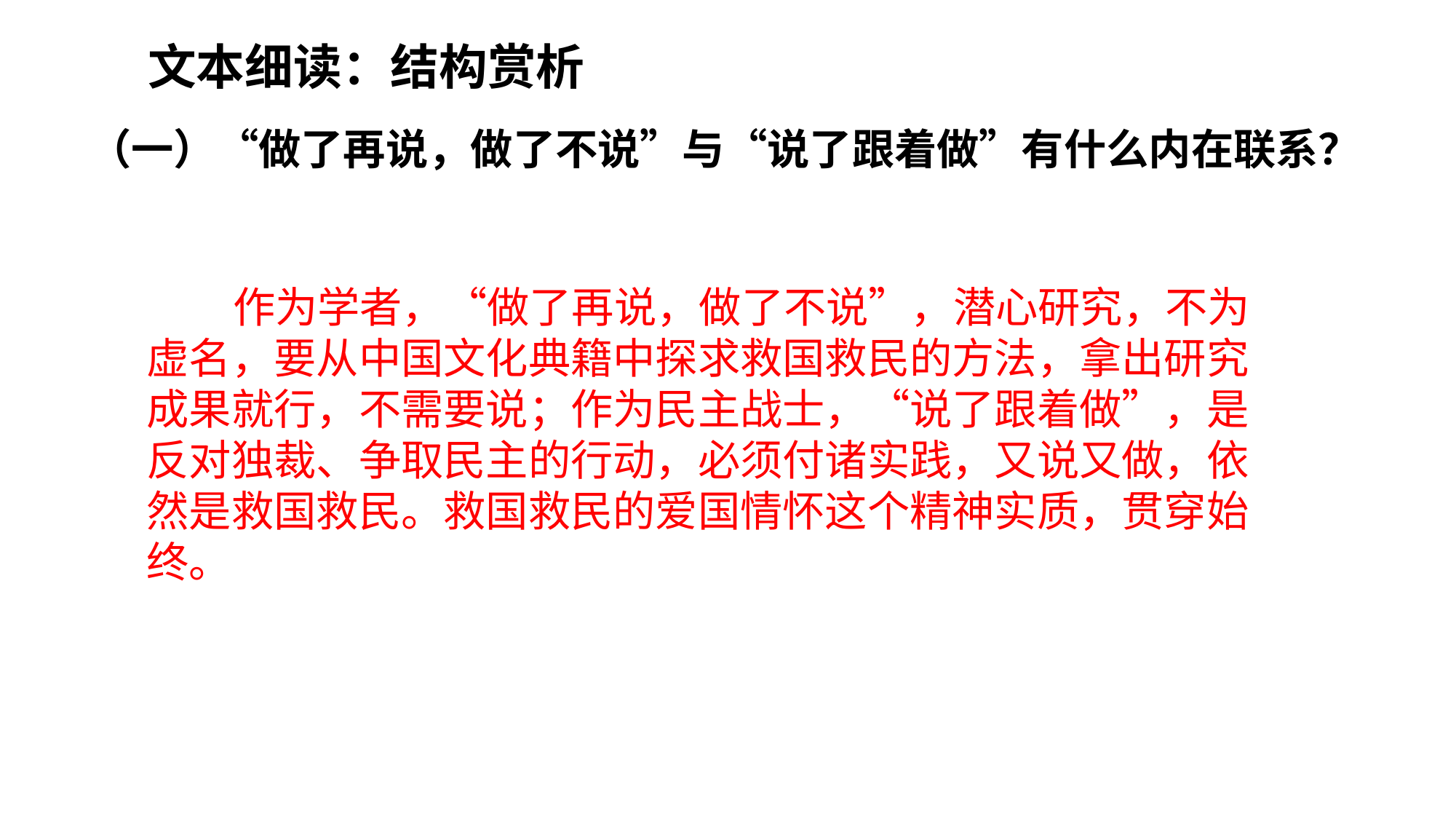

文本细读：结构赏析
（一）“做了再说，做了不说”与“说了跟着做”有什么内在联系？
        作为学者，“做了再说，做了不说”，潜心研究，不为虚名，要从中国文化典籍中探求救国救民的方法，拿出研究成果就行，不需要说；作为民主战士，“说了跟着做”，是反对独裁、争取民主的行动，必须付诸实践，又说又做，依然是救国救民。救国救民的爱国情怀这个精神实质，贯穿始终。